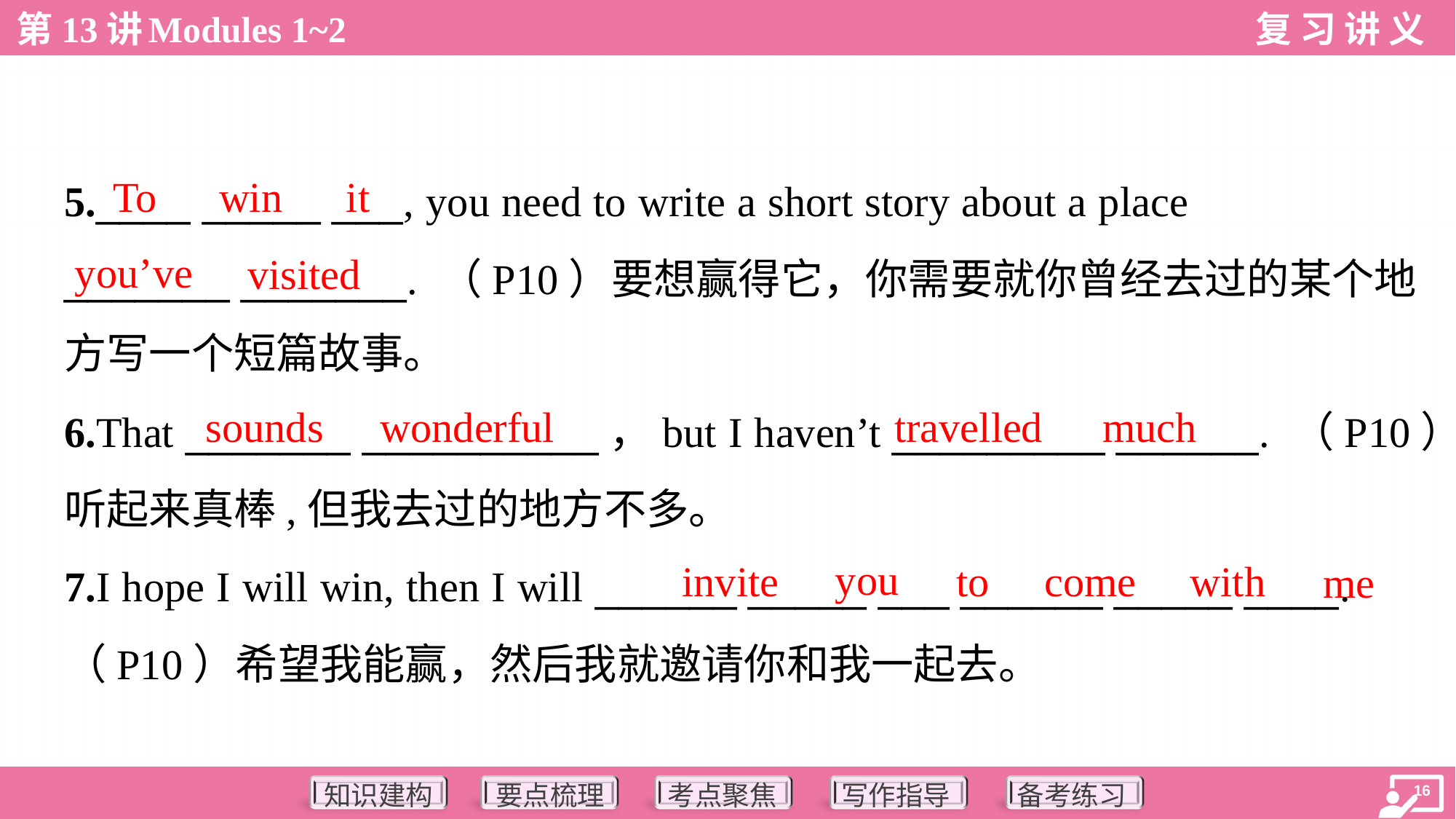

To
win
it
5.____ _____ ___, you need to write a short story about a place
_______ _______. （P10）要想赢得它，你需要就你曾经去过的某个地
方写一个短篇故事。
you’ve
visited
sounds
wonderful
travelled
much
6.That _______ __________，but I haven’t _________ ______. （P10）
听起来真棒,但我去过的地方不多。
7.I hope I will win, then I will ______ _____ ___ ______ _____ ____.
（P10）希望我能赢，然后我就邀请你和我一起去。
you
invite
to
come
with
me